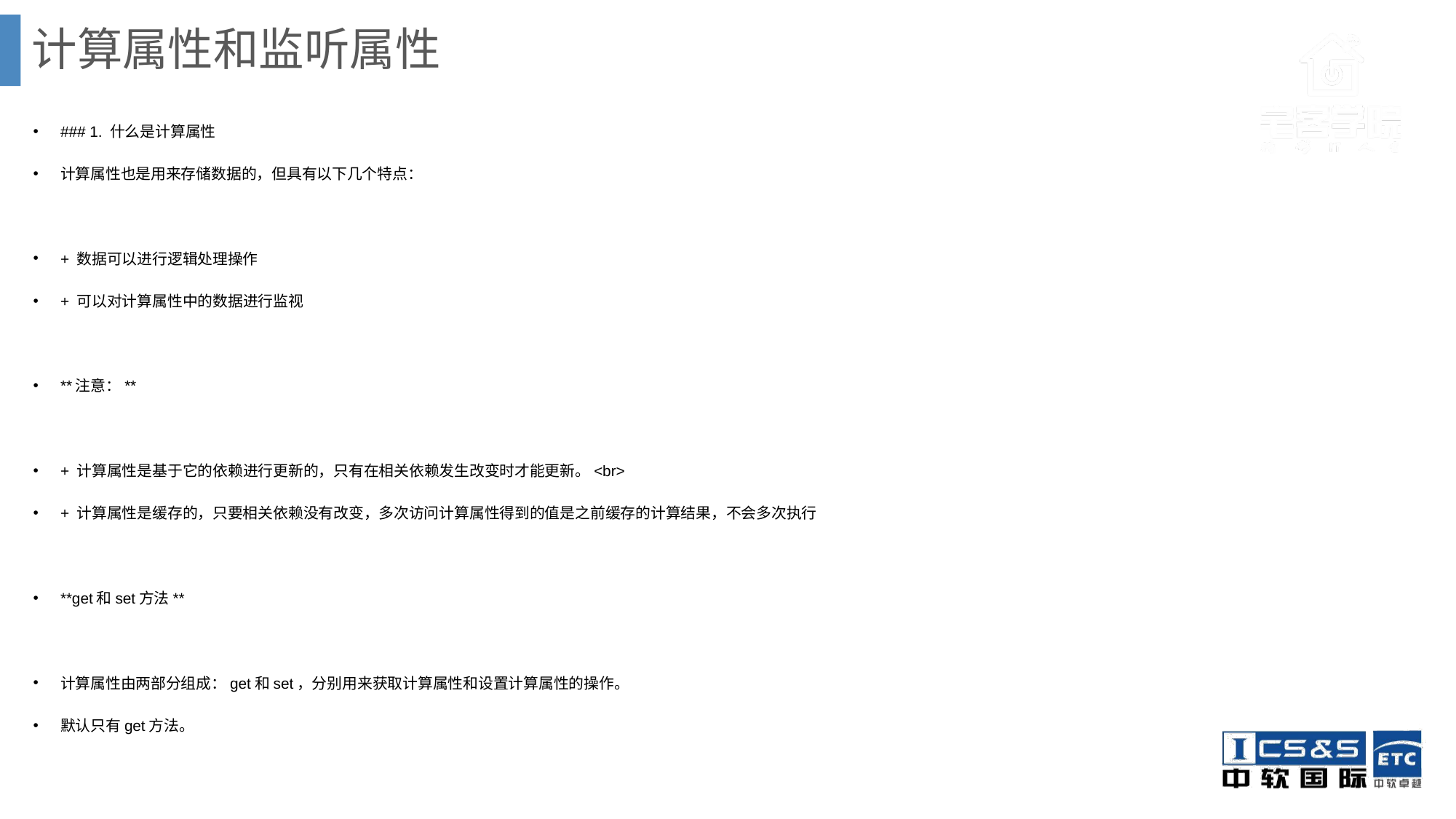

# 计算属性和监听属性
### 1. 什么是计算属性
计算属性也是用来存储数据的，但具有以下几个特点：

+ 数据可以进行逻辑处理操作
+ 可以对计算属性中的数据进行监视

**注意：**

+ 计算属性是基于它的依赖进行更新的，只有在相关依赖发生改变时才能更新。<br>
+ 计算属性是缓存的，只要相关依赖没有改变，多次访问计算属性得到的值是之前缓存的计算结果，不会多次执行

**get和set方法**

计算属性由两部分组成：get和set，分别用来获取计算属性和设置计算属性的操作。
默认只有get方法。